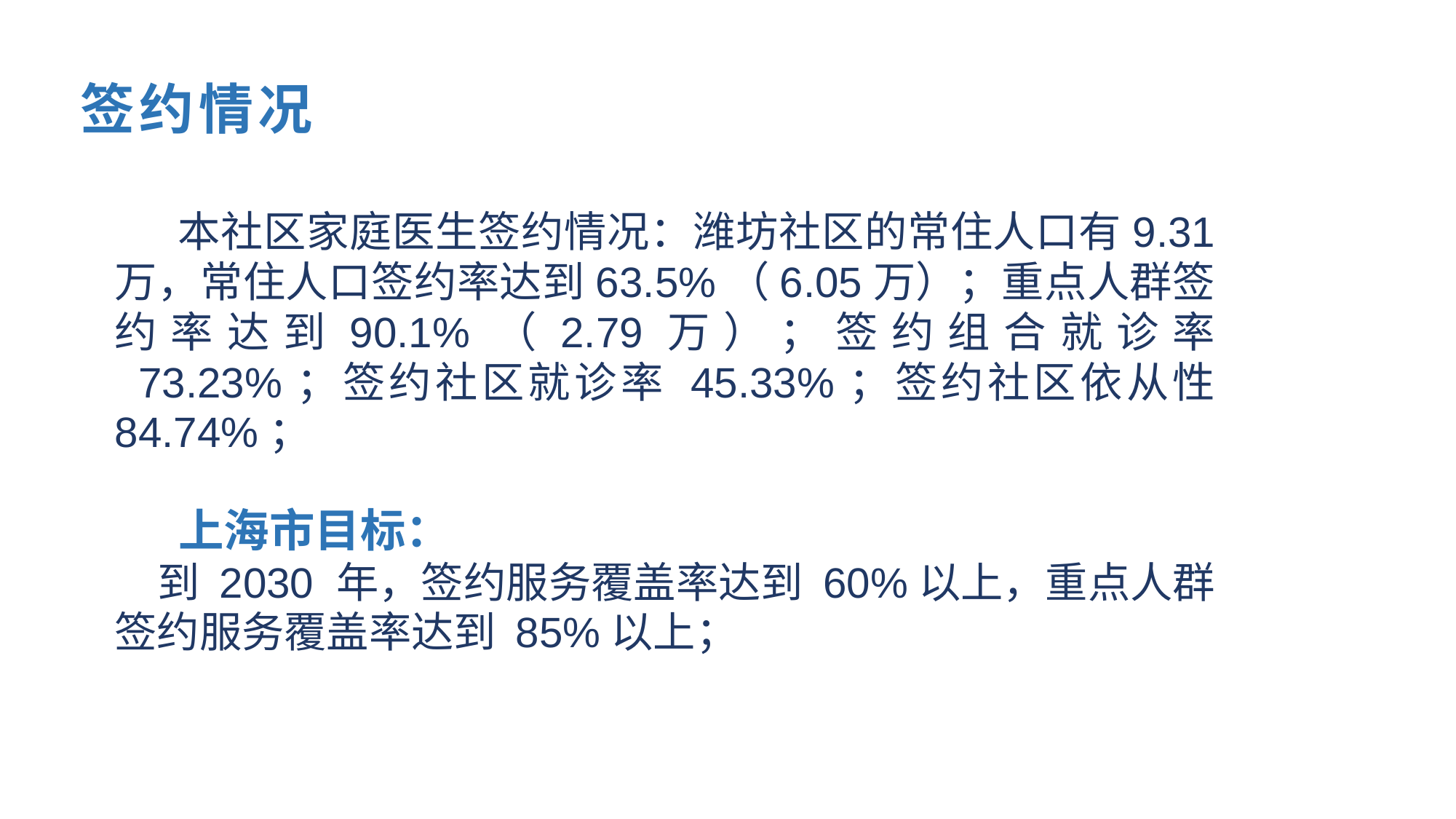

签约情况
 本社区家庭医生签约情况：潍坊社区的常住人口有9.31 万，常住人口签约率达到63.5%（6.05万）；重点人群签约率达到90.1%（2.79万）；签约组合就诊率  73.23%；签约社区就诊率 45.33%；签约社区依从性 84.74%；

 上海市目标：
到 2030 年，签约服务覆盖率达到 60%以上，重点人群签约服务覆盖率达到 85%以上；